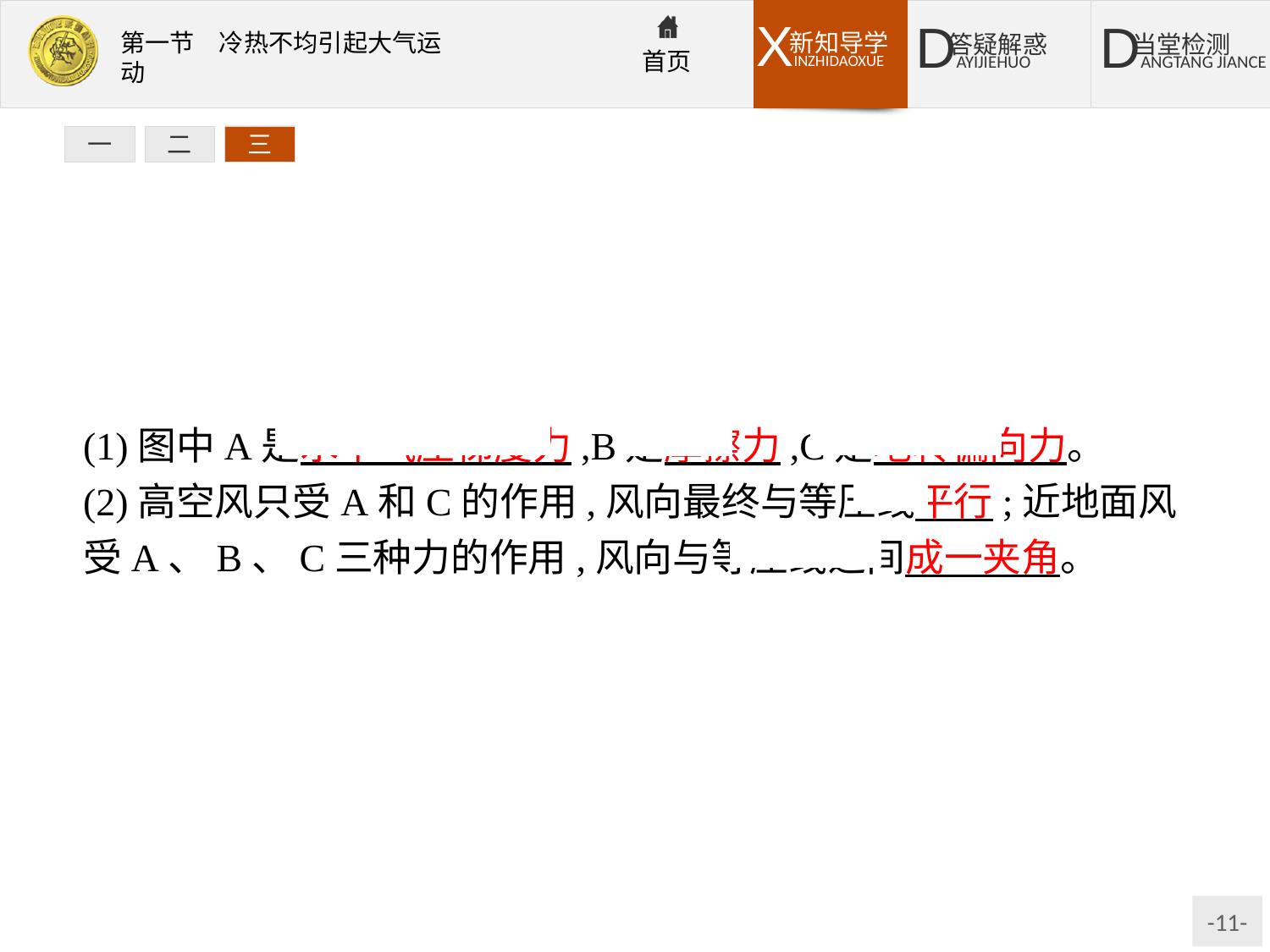

一
二
三

(1)图中A是水平气压梯度力,B是摩擦力,C是地转偏向力。
(2)高空风只受A和C的作用,风向最终与等压线平行;近地面风受A、B、C三种力的作用,风向与等压线之间成一夹角。